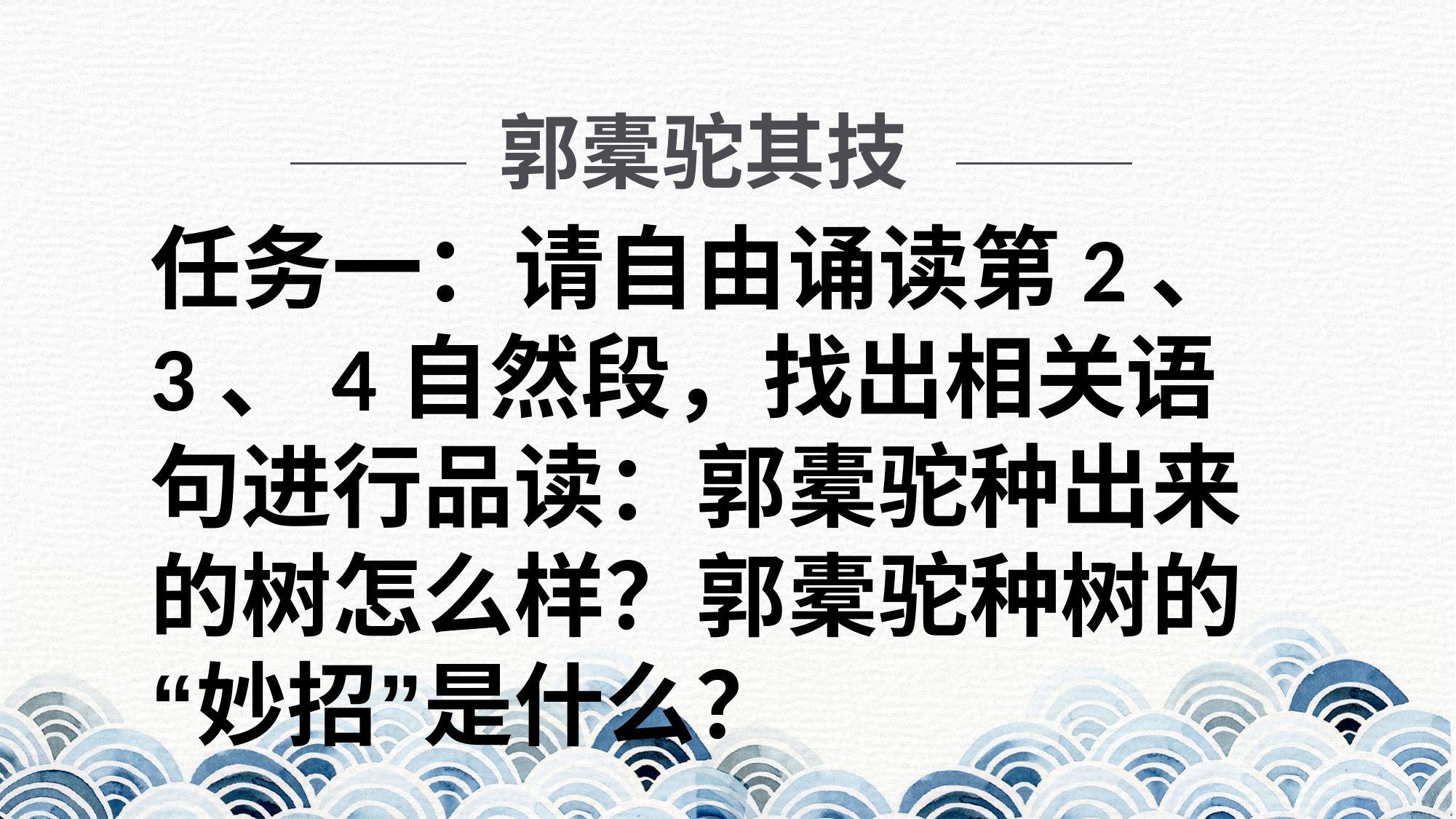

郭橐驼其技
任务一：请自由诵读第2、3、4自然段，找出相关语句进行品读：郭橐驼种出来的树怎么样？郭橐驼种树的“妙招”是什么？